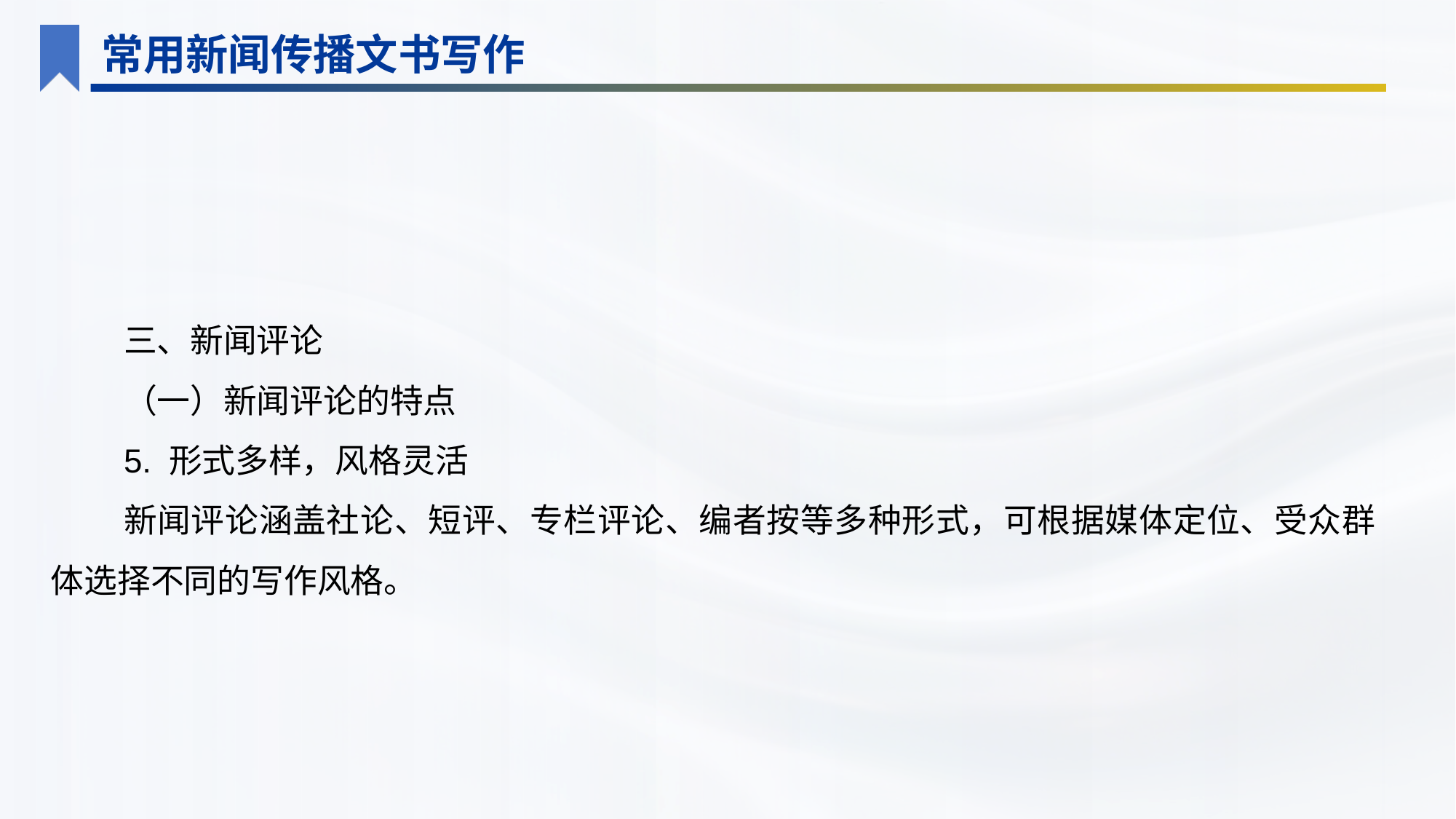

常用新闻传播文书写作
三、新闻评论
（一）新闻评论的特点
5. 形式多样，风格灵活
新闻评论涵盖社论、短评、专栏评论、编者按等多种形式，可根据媒体定位、受众群体选择不同的写作风格。